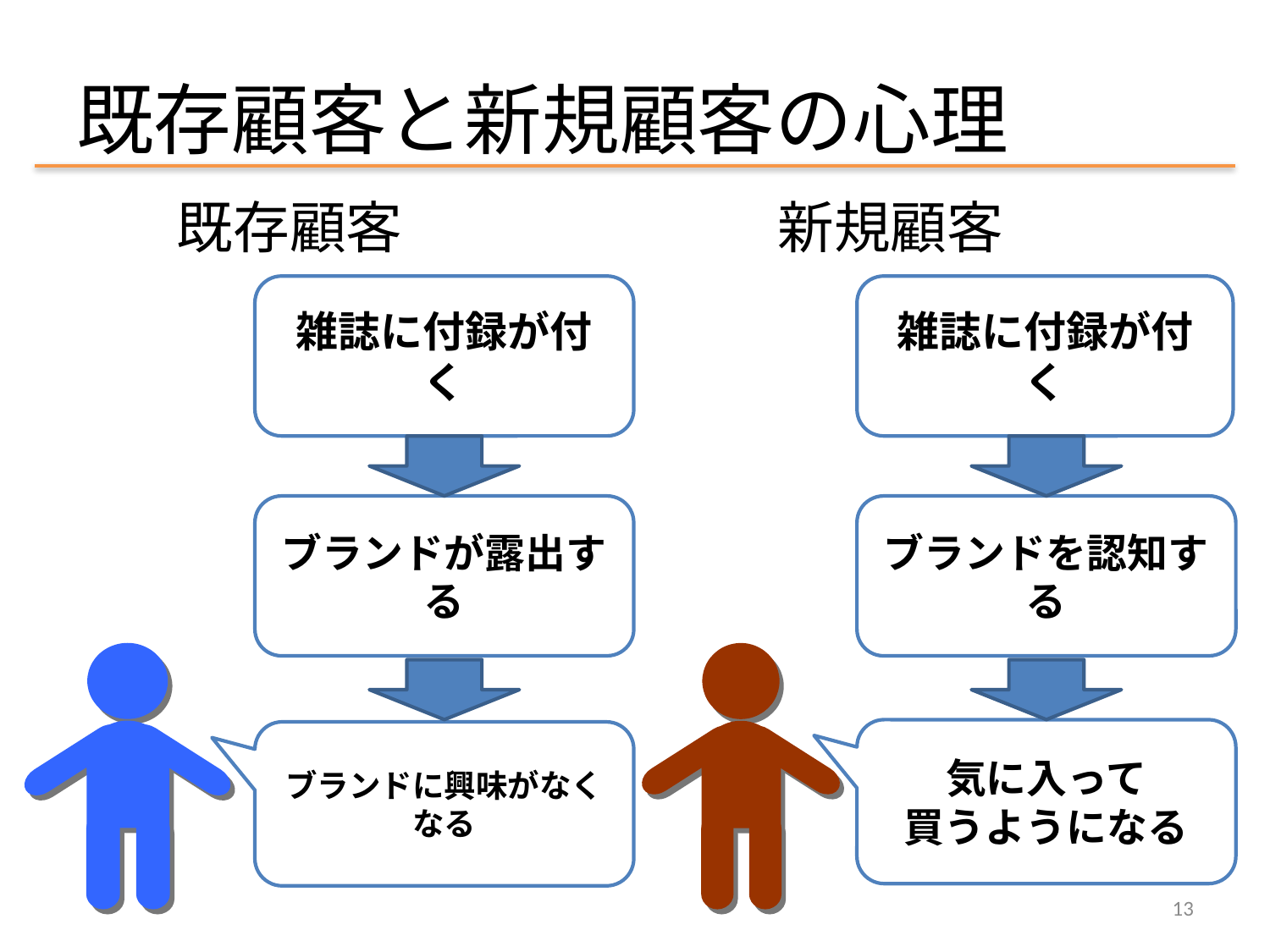

# 既存顧客と新規顧客の心理
既存顧客
新規顧客
雑誌に付録が付く
雑誌に付録が付く

ブランドが露出する
ブランドを認知する

気に入って
買うようになる
ブランドに興味がなくなる
13